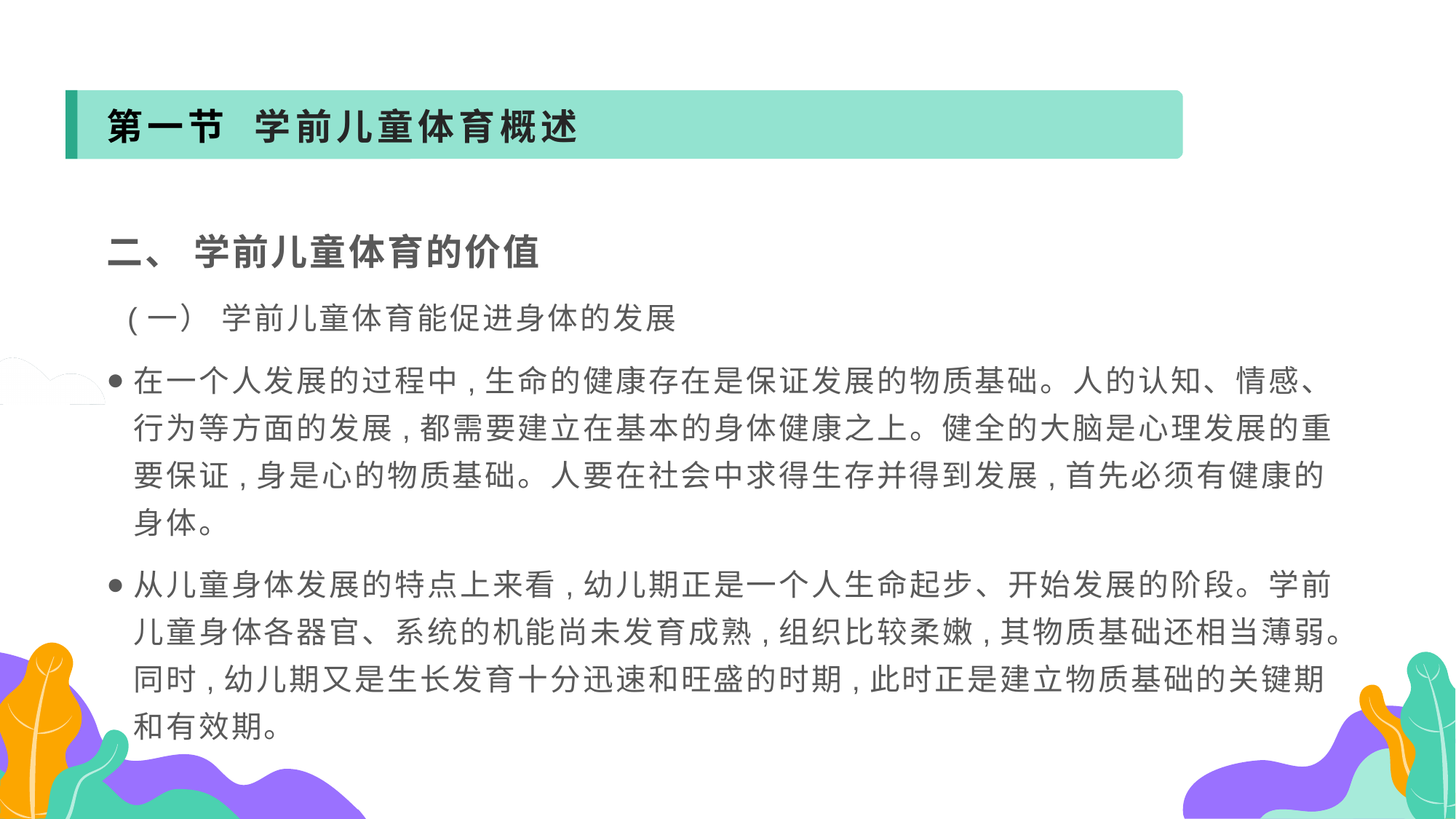

第一节  学前儿童体育概述
二、 学前儿童体育的价值
  (一） 学前儿童体育能促进身体的发展
在一个人发展的过程中,生命的健康存在是保证发展的物质基础。人的认知、情感、行为等方面的发展,都需要建立在基本的身体健康之上。健全的大脑是心理发展的重要保证,身是心的物质基础。人要在社会中求得生存并得到发展,首先必须有健康的身体。
从儿童身体发展的特点上来看,幼儿期正是一个人生命起步、开始发展的阶段。学前儿童身体各器官、系统的机能尚未发育成熟,组织比较柔嫩,其物质基础还相当薄弱。同时,幼儿期又是生长发育十分迅速和旺盛的时期,此时正是建立物质基础的关键期和有效期。